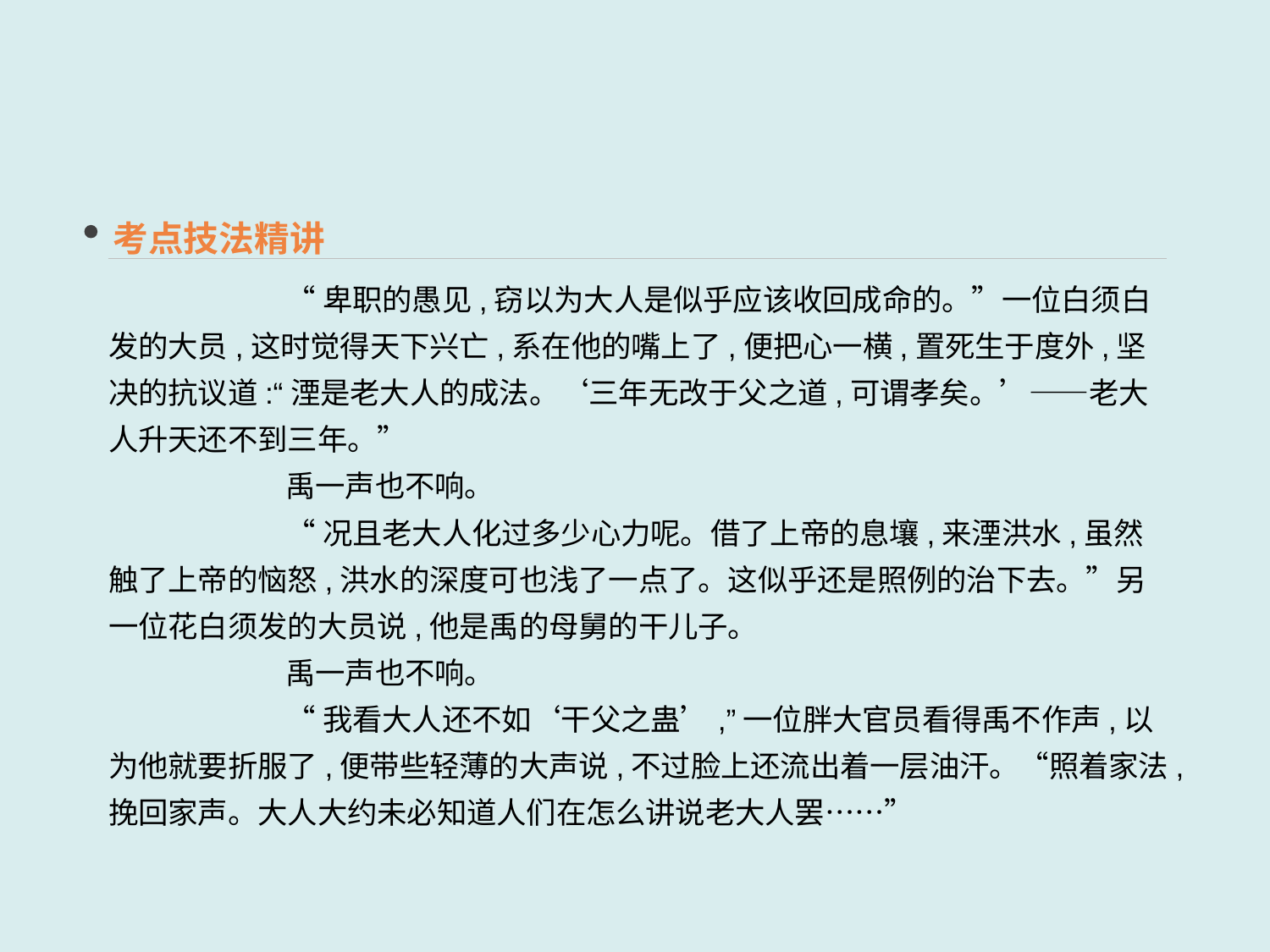

考点技法精讲

“卑职的愚见,窃以为大人是似乎应该收回成命的。”一位白须白发的大员,这时觉得天下兴亡,系在他的嘴上了,便把心一横,置死生于度外,坚决的抗议道:“湮是老大人的成法。‘三年无改于父之道,可谓孝矣。’——老大人升天还不到三年。”
禹一声也不响。
“况且老大人化过多少心力呢。借了上帝的息壤,来湮洪水,虽然触了上帝的恼怒,洪水的深度可也浅了一点了。这似乎还是照例的治下去。”另一位花白须发的大员说,他是禹的母舅的干儿子。
禹一声也不响。
“我看大人还不如‘干父之蛊’,”一位胖大官员看得禹不作声,以为他就要折服了,便带些轻薄的大声说,不过脸上还流出着一层油汗。“照着家法,挽回家声。大人大约未必知道人们在怎么讲说老大人罢……”